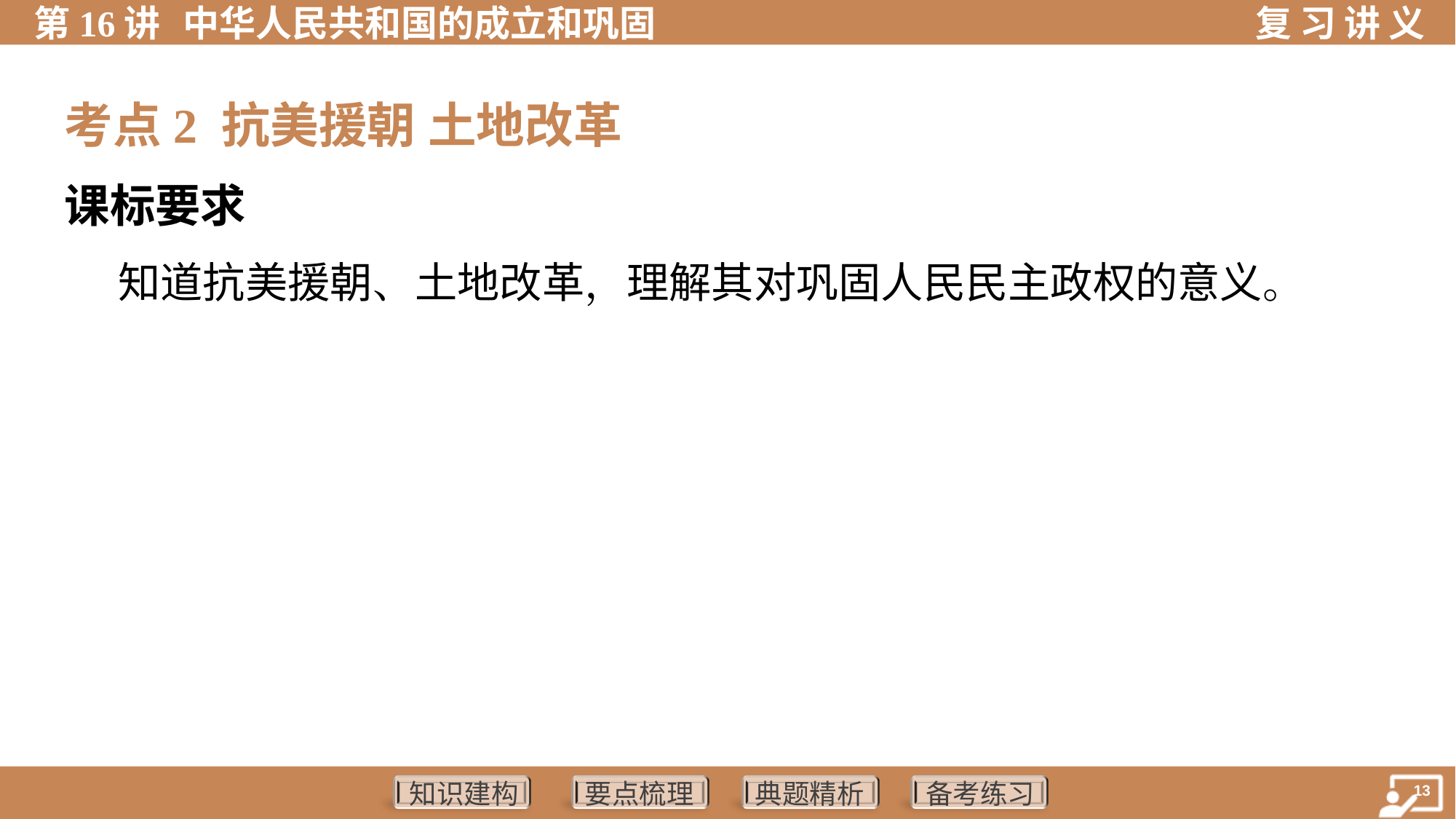

考点2 抗美援朝 土地改革
课标要求
    知道抗美援朝、土地改革，理解其对巩固人民民主政权的意义。